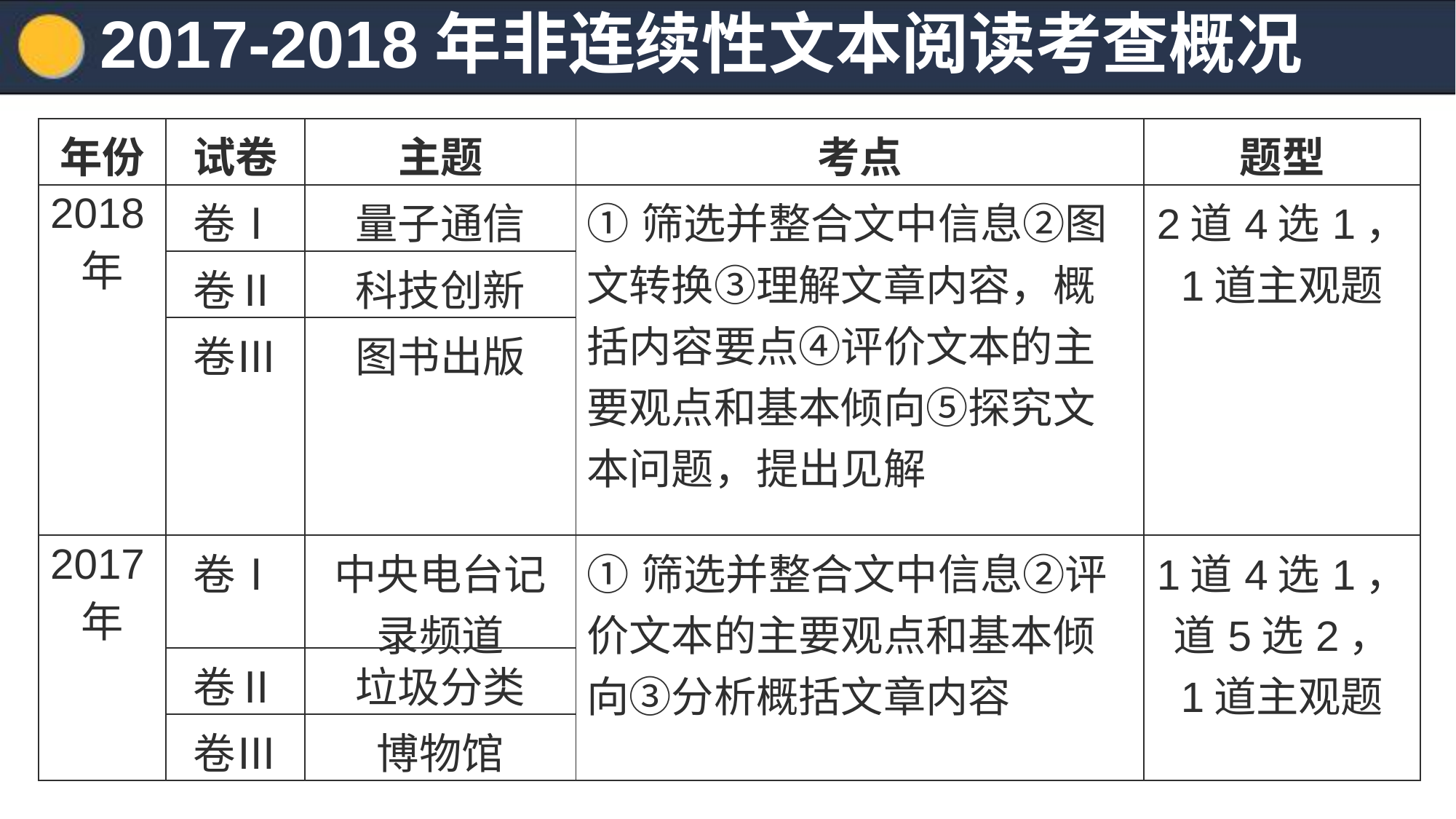

2017-2018年非连续性文本阅读考查概况
| 年份 | 试卷 | 主题 | 考点 | 题型 |
| --- | --- | --- | --- | --- |
| 2018年 | 卷Ⅰ | 量子通信 | ①筛选并整合文中信息②图文转换③理解文章内容，概括内容要点④评价文本的主要观点和基本倾向⑤探究文本问题，提出见解 | 2道4选1， 1道主观题 |
|  | 卷Ⅱ | 科技创新 |  |  |
|  | 卷Ⅲ | 图书出版 |  |  |
| 2017年 | 卷Ⅰ | 中央电台记录频道 | ①筛选并整合文中信息②评价文本的主要观点和基本倾向③分析概括文章内容 | 1道4选1， 道5选2， 1道主观题 |
|  | 卷Ⅱ | 垃圾分类 |  |  |
|  | 卷Ⅲ | 博物馆 |  |  |
111